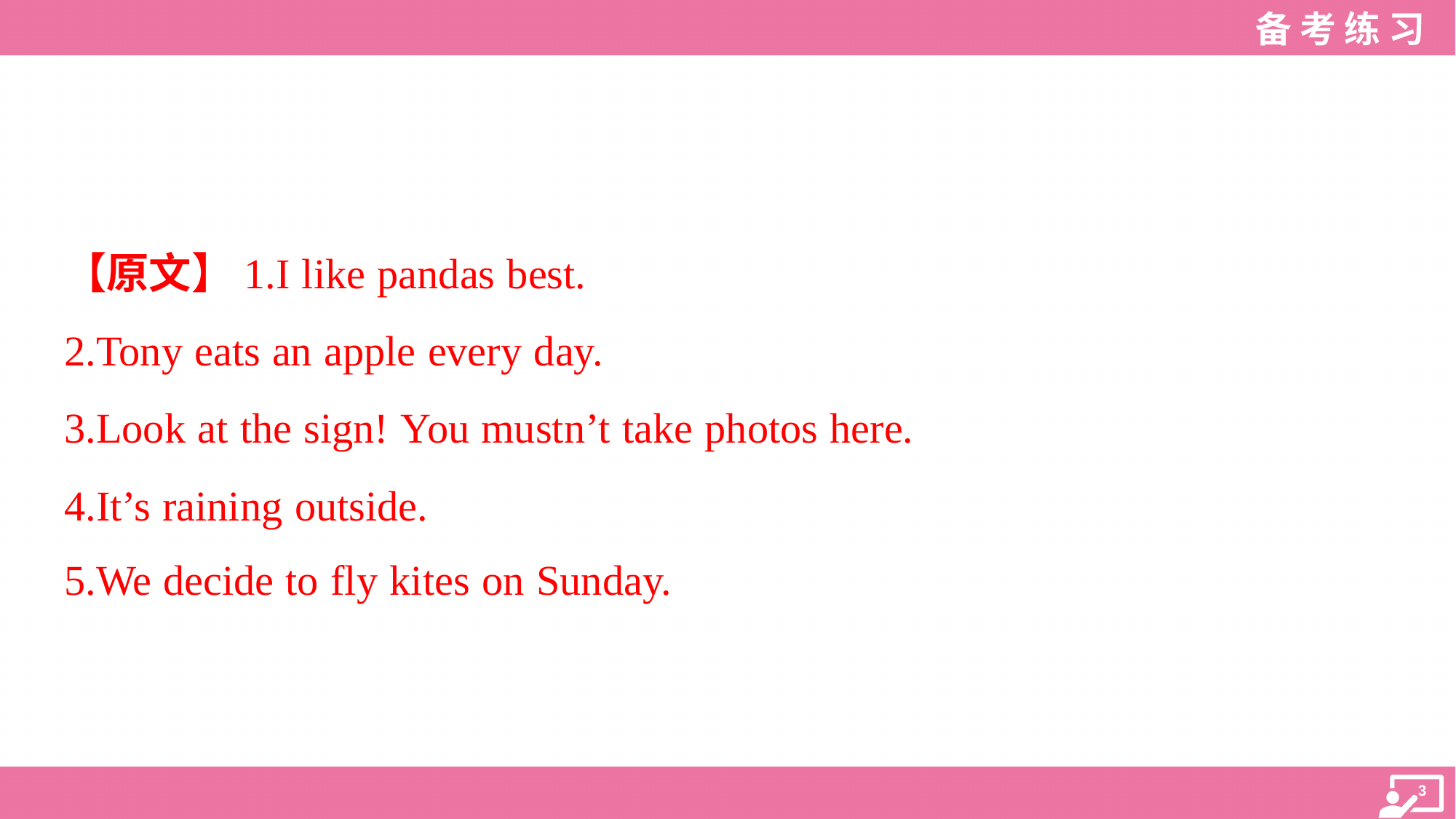

【原文】1.I like pandas best.
2.Tony eats an apple every day.
3.Look at the sign! You mustn’t take photos here.
4.It’s raining outside.
5.We decide to fly kites on Sunday.